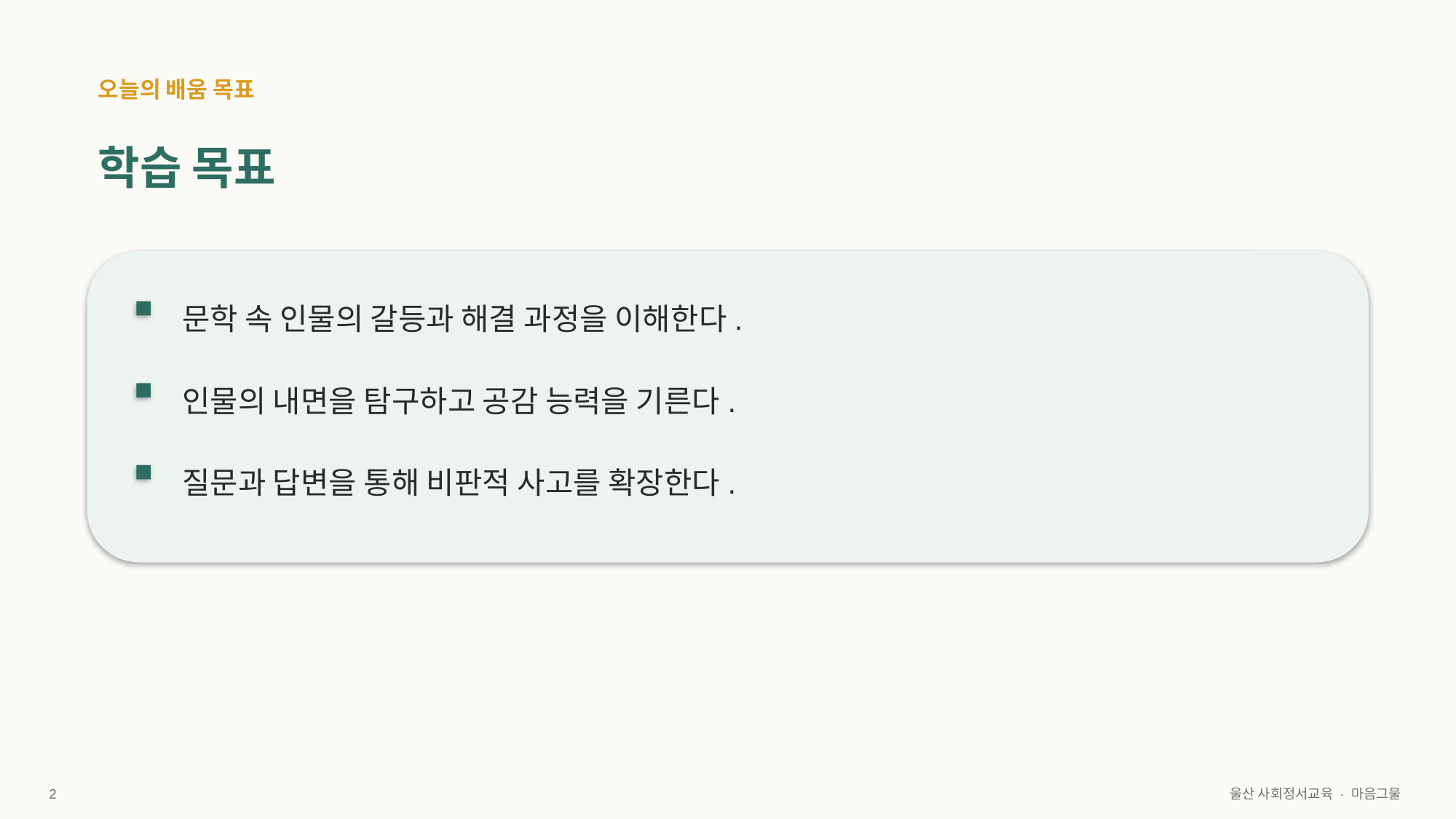

오늘의 배움 목표
학습 목표

문학 속 인물의 갈등과 해결 과정을 이해한다.

인물의 내면을 탐구하고 공감 능력을 기른다.

질문과 답변을 통해 비판적 사고를 확장한다.

2
울산 사회정서교육 · 마음그물